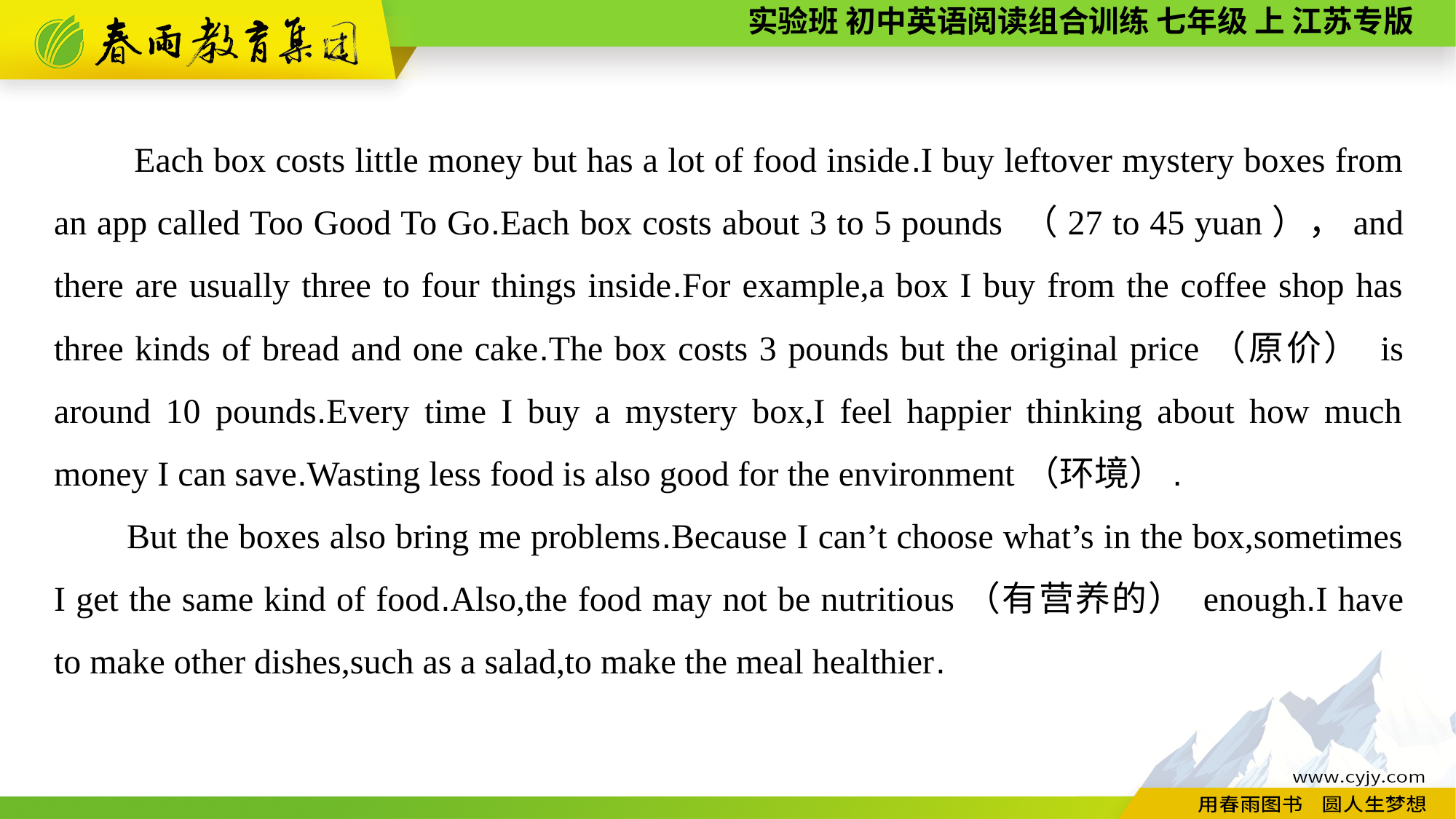

Each box costs little money but has a lot of food inside.I buy leftover mystery boxes from an app called Too Good To Go.Each box costs about 3 to 5 pounds （27 to 45 yuan），and there are usually three to four things inside.For example,a box I buy from the coffee shop has three kinds of bread and one cake.The box costs 3 pounds but the original price（原价） is around 10 pounds.Every time I buy a mystery box,I feel happier thinking about how much money I can save.Wasting less food is also good for the environment（环境）.
But the boxes also bring me problems.Because I can’t choose what’s in the box,sometimes I get the same kind of food.Also,the food may not be nutritious（有营养的） enough.I have to make other dishes,such as a salad,to make the meal healthier.